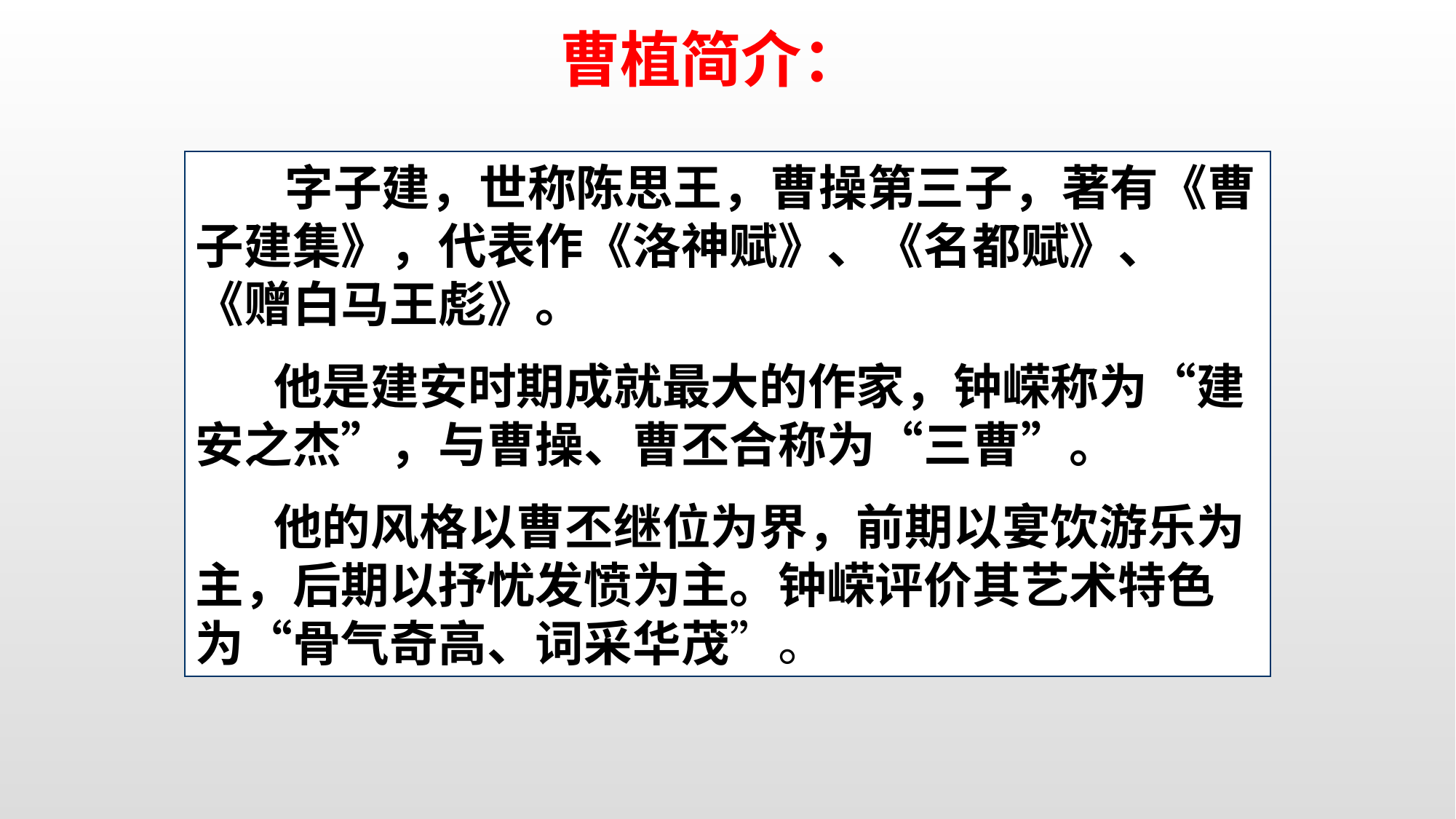

曹植简介：
       字子建，世称陈思王，曹操第三子，著有《曹子建集》，代表作《洛神赋》、《名都赋》、《赠白马王彪》。
      他是建安时期成就最大的作家，钟嵘称为“建安之杰”，与曹操、曹丕合称为“三曹”。
      他的风格以曹丕继位为界，前期以宴饮游乐为主，后期以抒忧发愤为主。钟嵘评价其艺术特色为“骨气奇高、词采华茂”。